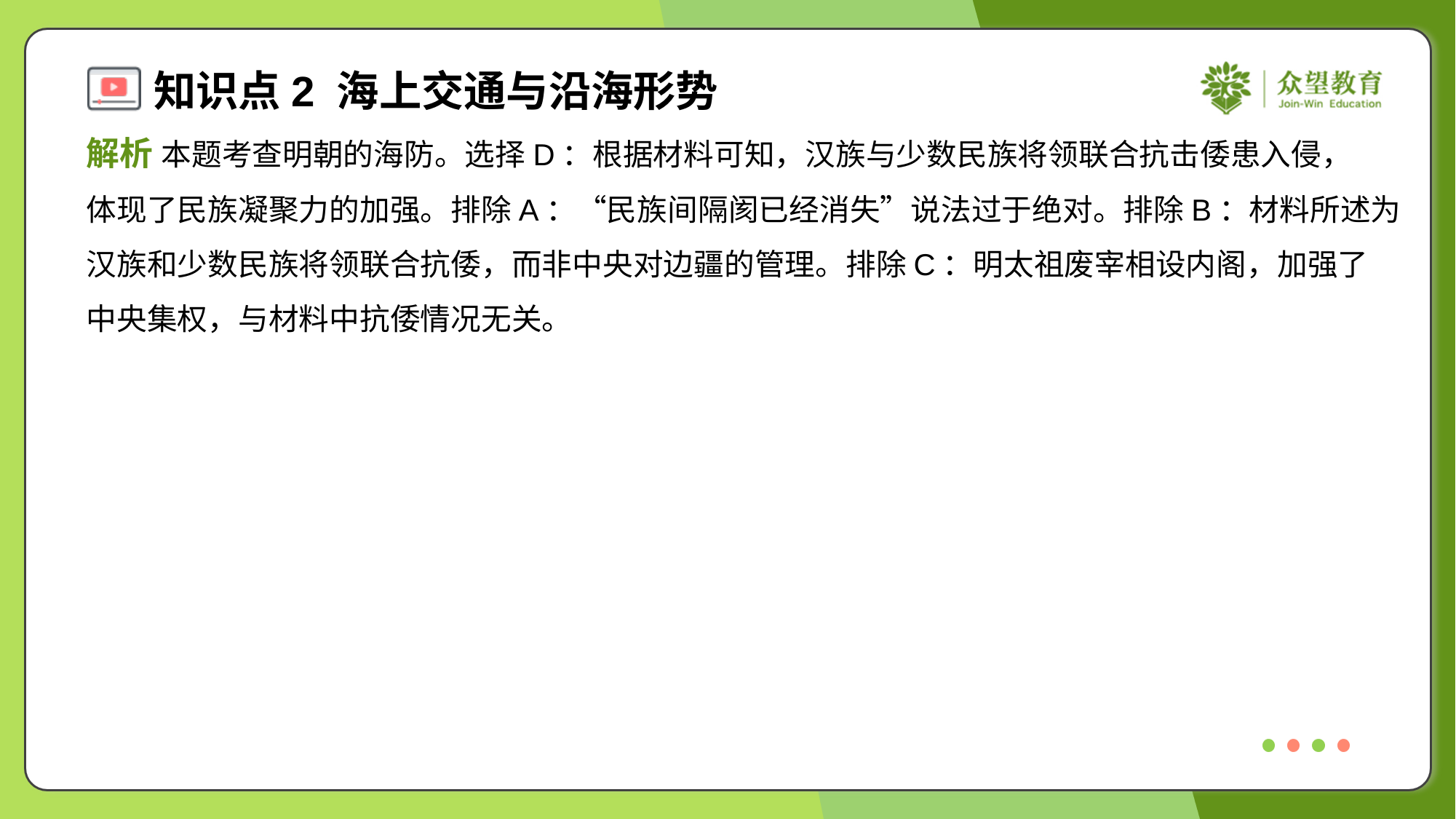

解析 本题考查明朝的海防。选择D：根据材料可知，汉族与少数民族将领联合抗击倭患入侵，
体现了民族凝聚力的加强。排除A：“民族间隔阂已经消失”说法过于绝对。排除B：材料所述为
汉族和少数民族将领联合抗倭，而非中央对边疆的管理。排除C：明太祖废宰相设内阁，加强了
中央集权，与材料中抗倭情况无关。